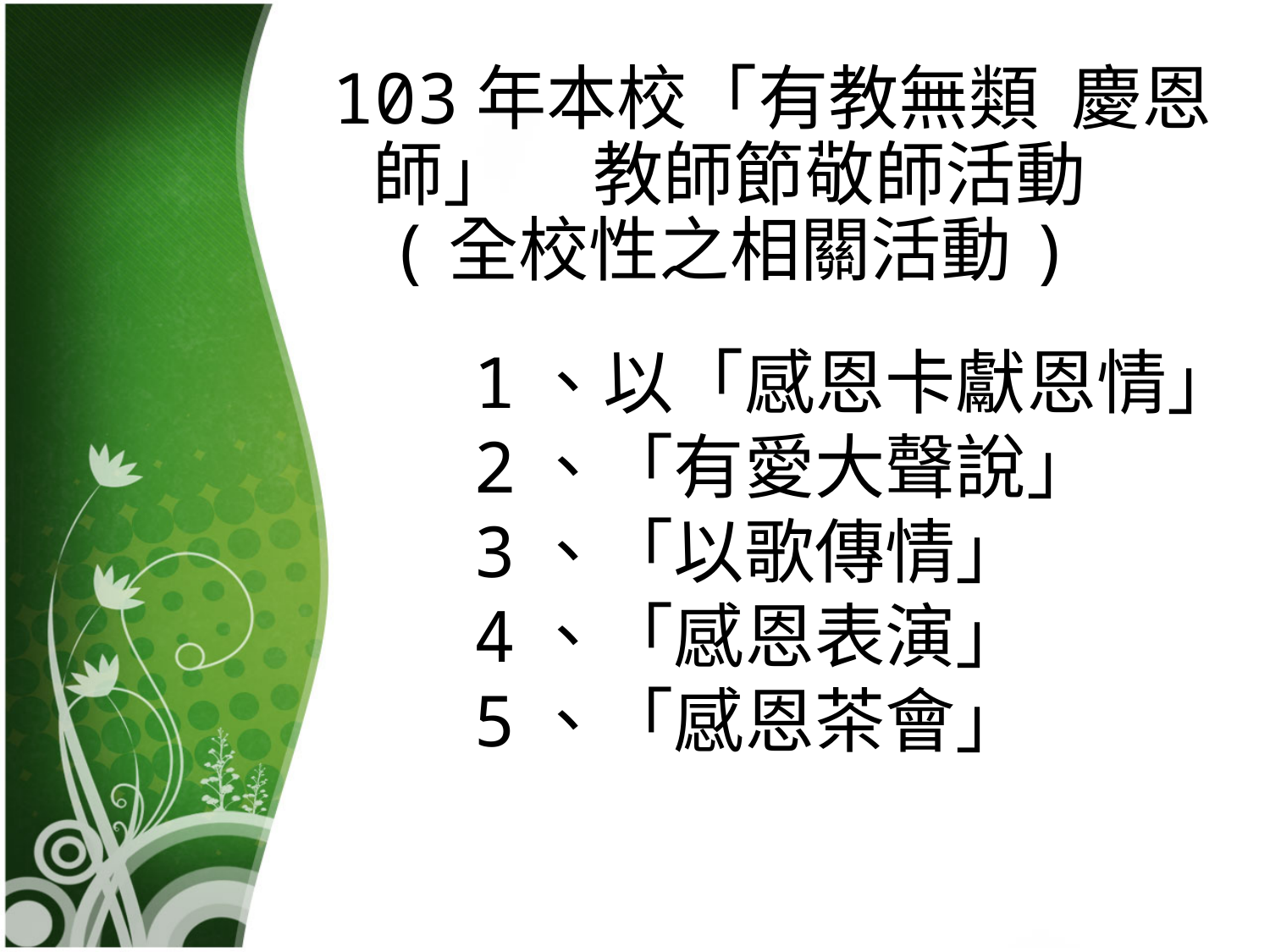

103年本校「有教無類  慶恩師」     教師節敬師活動
(全校性之相關活動)

       1、以「感恩卡獻恩情」
       2、「有愛大聲說」
       3、「以歌傳情」
       4、「感恩表演」
       5、「感恩茶會」